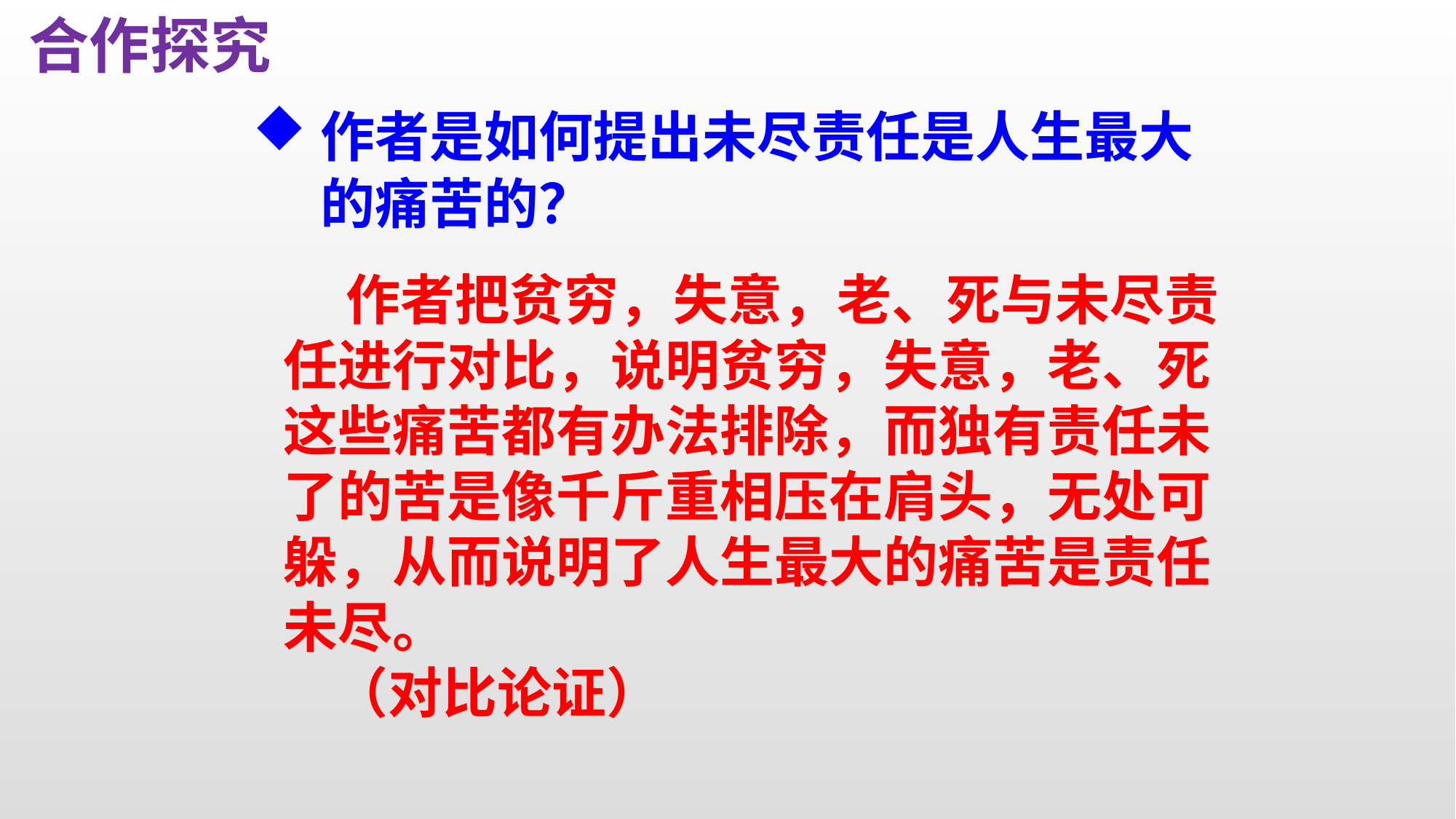

合作探究
作者是如何提出未尽责任是人生最大的痛苦的？
    作者把贫穷，失意，老、死与未尽责任进行对比，说明贫穷，失意，老、死这些痛苦都有办法排除，而独有责任未了的苦是像千斤重相压在肩头，无处可躲，从而说明了人生最大的痛苦是责任未尽。
   （对比论证）